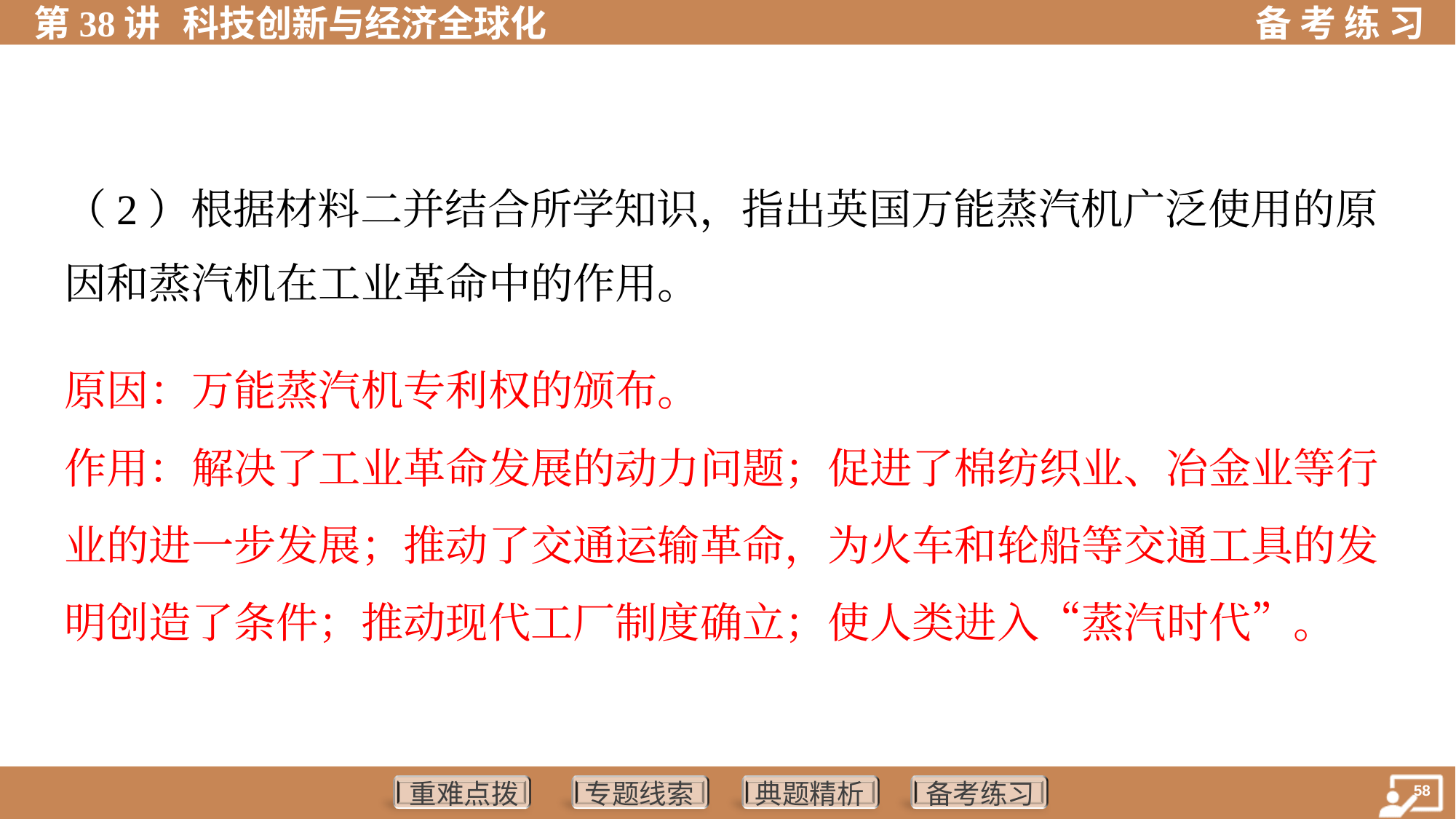

（2）根据材料二并结合所学知识，指出英国万能蒸汽机广泛使用的原
因和蒸汽机在工业革命中的作用。
原因：万能蒸汽机专利权的颁布。
作用：解决了工业革命发展的动力问题；促进了棉纺织业、冶金业等行
业的进一步发展；推动了交通运输革命，为火车和轮船等交通工具的发
明创造了条件；推动现代工厂制度确立；使人类进入“蒸汽时代”。